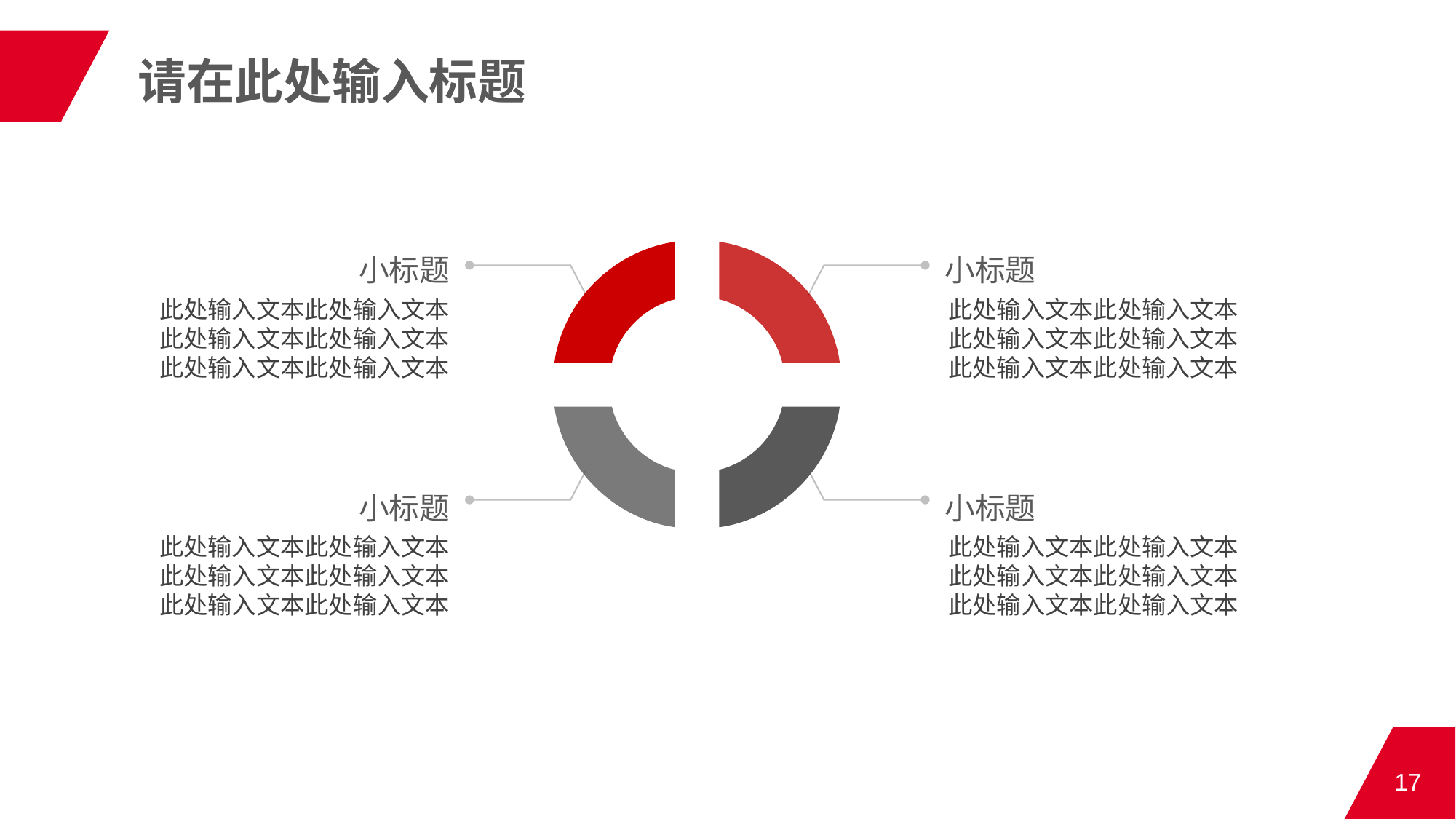

请在此处输入标题
小标题
小标题

此处输入文本此处输入文本此处输入文本此处输入文本此处输入文本此处输入文本
此处输入文本此处输入文本此处输入文本此处输入文本此处输入文本此处输入文本

小标题
小标题

此处输入文本此处输入文本此处输入文本此处输入文本此处输入文本此处输入文本
此处输入文本此处输入文本此处输入文本此处输入文本此处输入文本此处输入文本
17